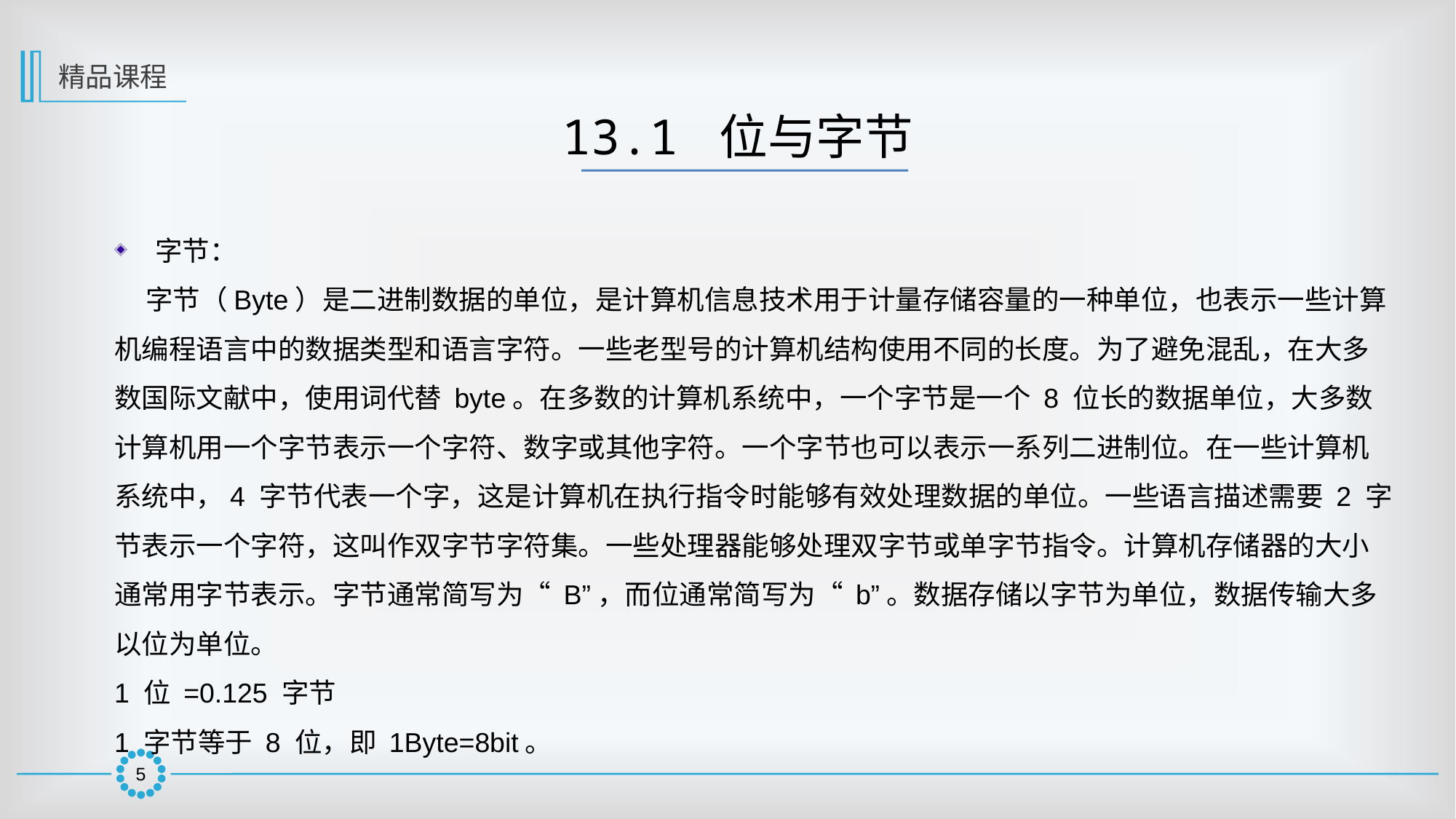

精品课程
13.1 位与字节

字节：
    字节（Byte）是二进制数据的单位，是计算机信息技术用于计量存储容量的一种单位，也表示一些计算机编程语言中的数据类型和语言字符。一些老型号的计算机结构使用不同的长度。为了避免混乱，在大多数国际文献中，使用词代替 byte。在多数的计算机系统中，一个字节是一个 8 位长的数据单位，大多数计算机用一个字节表示一个字符、数字或其他字符。一个字节也可以表示一系列二进制位。在一些计算机系统中，4 字节代表一个字，这是计算机在执行指令时能够有效处理数据的单位。一些语言描述需要 2 字节表示一个字符，这叫作双字节字符集。一些处理器能够处理双字节或单字节指令。计算机存储器的大小通常用字节表示。字节通常简写为“ B”，而位通常简写为“ b”。数据存储以字节为单位，数据传输大多以位为单位。
1 位 =0.125 字节
1 字节等于 8 位，即 1Byte=8bit。

5